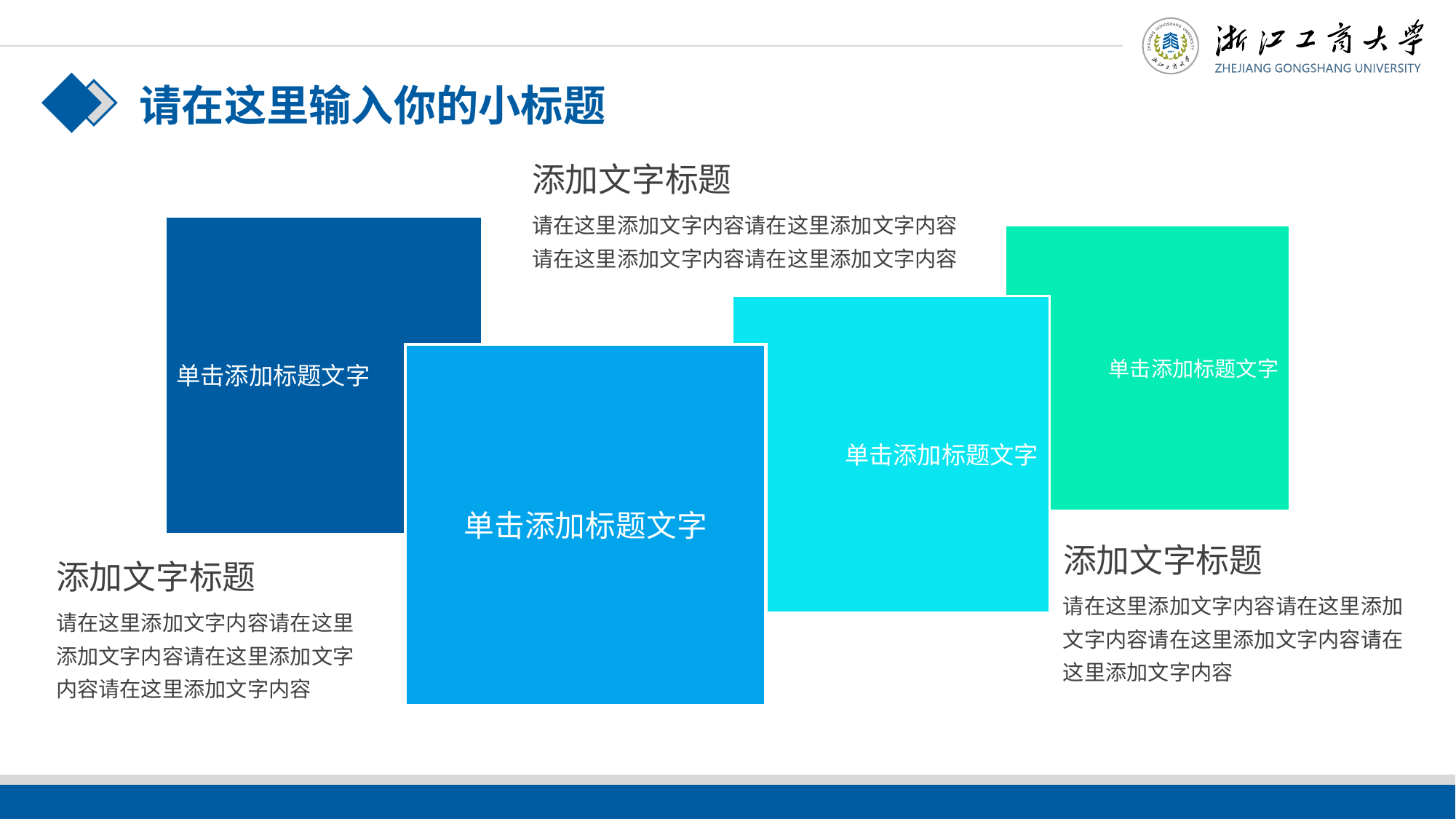

请在这里输入你的小标题

添加文字标题
请在这里添加文字内容请在这里添加文字内容请在这里添加文字内容请在这里添加文字内容
单击添加标题文字
单击添加标题文字
单击添加标题文字
单击添加标题文字
添加文字标题
添加文字标题
请在这里添加文字内容请在这里添加文字内容请在这里添加文字内容请在这里添加文字内容
请在这里添加文字内容请在这里添加文字内容请在这里添加文字内容请在这里添加文字内容